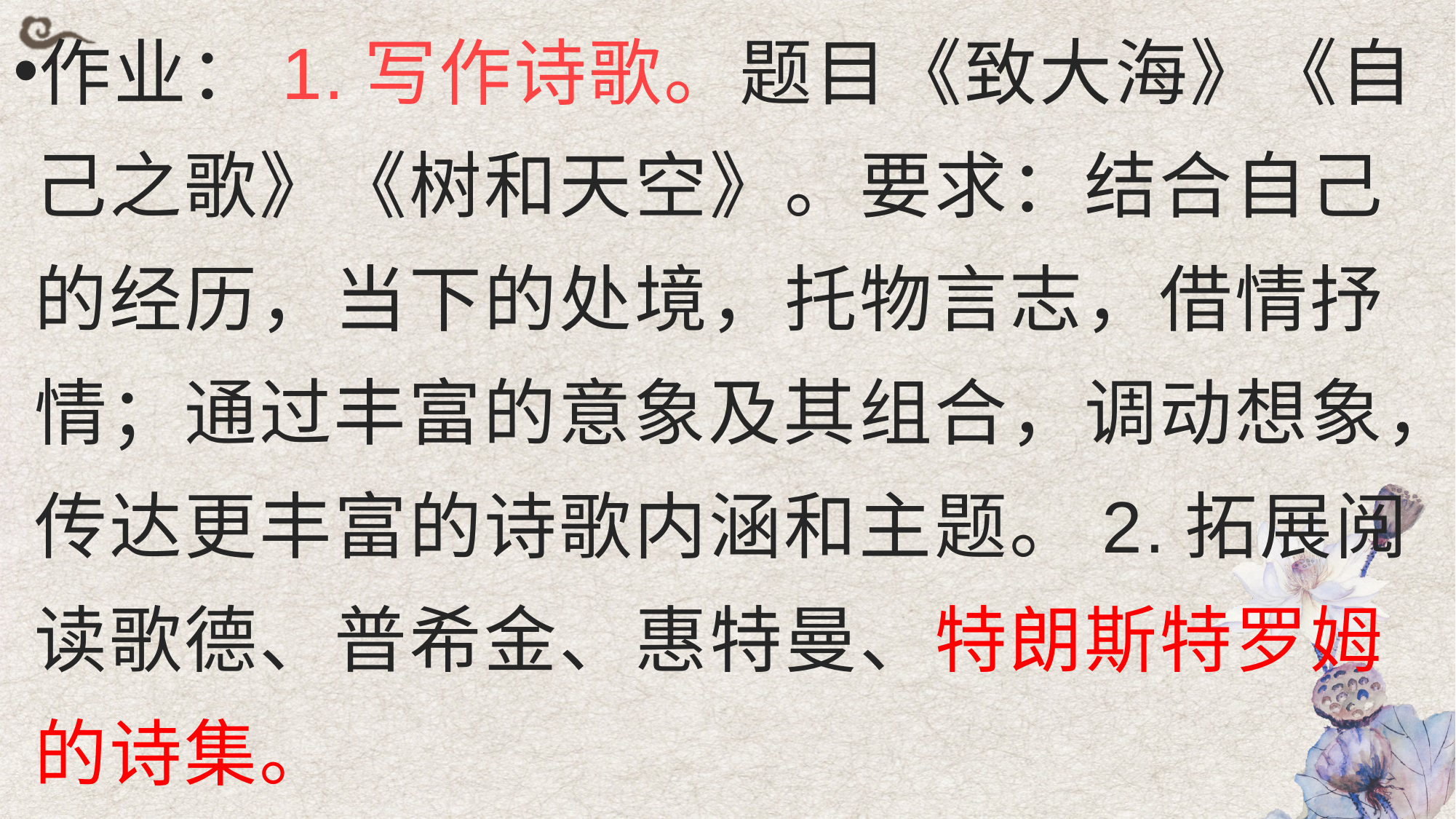

作业：1.写作诗歌。题目《致大海》《自己之歌》《树和天空》。要求：结合自己的经历，当下的处境，托物言志，借情抒情；通过丰富的意象及其组合，调动想象，传达更丰富的诗歌内涵和主题。2.拓展阅读歌德、普希金、惠特曼、特朗斯特罗姆的诗集。
#